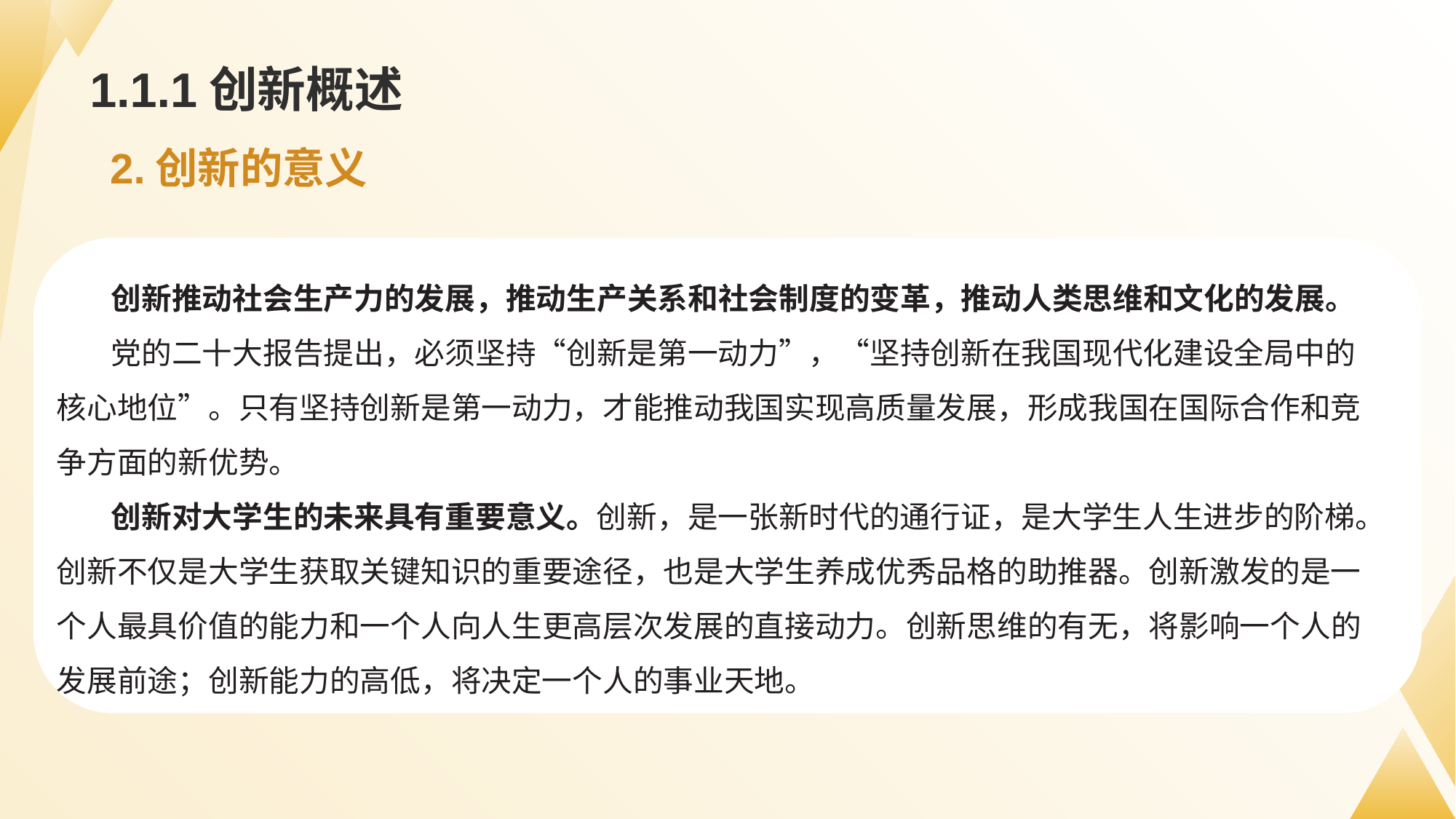

# 1.1.1创新概述
2.创新的意义
创新推动社会生产力的发展，推动生产关系和社会制度的变革，推动人类思维和文化的发展。
党的二十大报告提出，必须坚持“创新是第一动力”，“坚持创新在我国现代化建设全局中的核心地位”。只有坚持创新是第一动力，才能推动我国实现高质量发展，形成我国在国际合作和竞争方面的新优势。
创新对大学生的未来具有重要意义。创新，是一张新时代的通行证，是大学生人生进步的阶梯。创新不仅是大学生获取关键知识的重要途径，也是大学生养成优秀品格的助推器。创新激发的是一个人最具价值的能力和一个人向人生更高层次发展的直接动力。创新思维的有无，将影响一个人的发展前途；创新能力的高低，将决定一个人的事业天地。